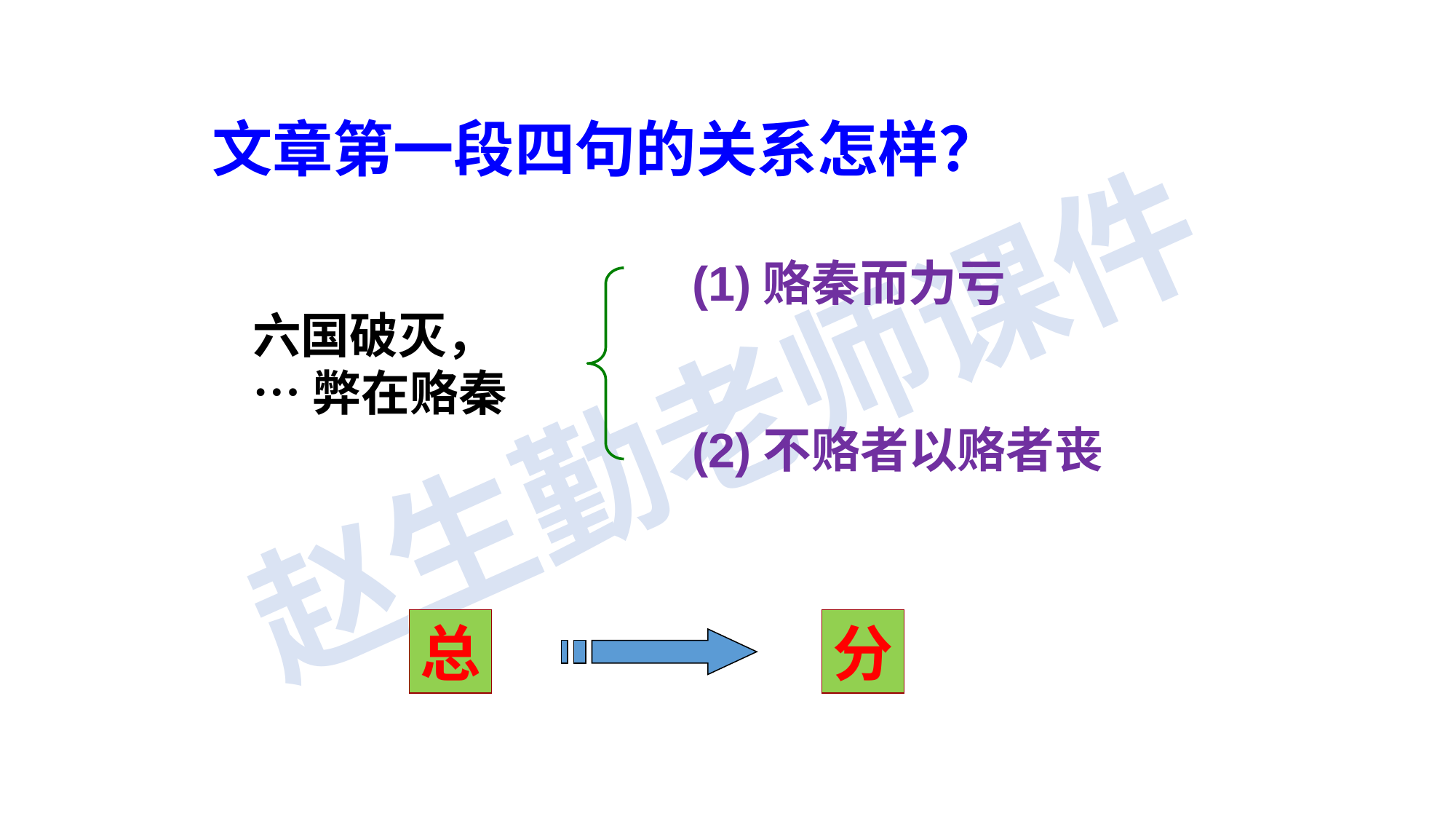

文章第一段四句的关系怎样？
(1)赂秦而力亏

六国破灭，
…弊在赂秦
(2)不赂者以赂者丧
总
分